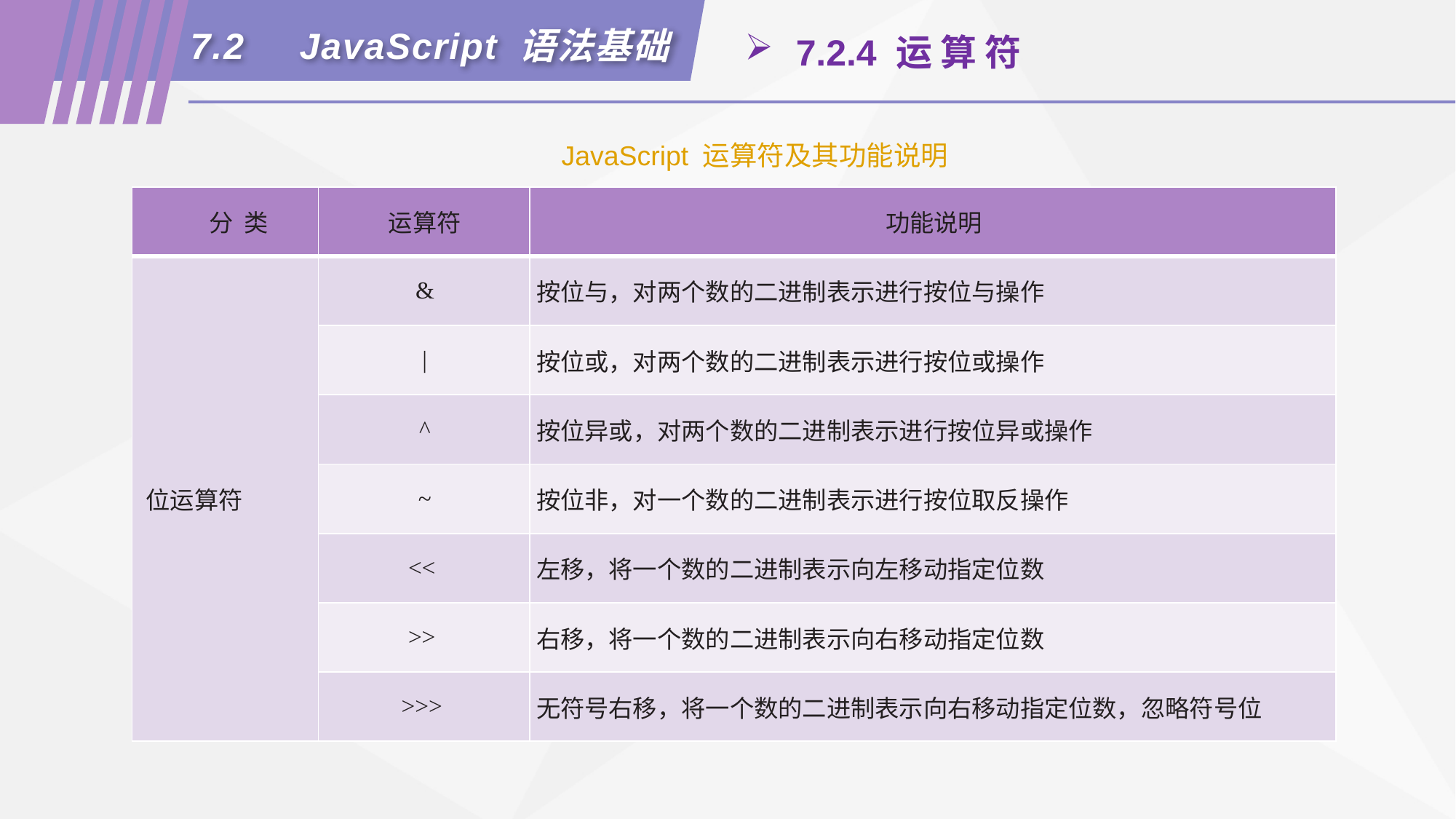

7.2	JavaScript 语法基础
 7.2.4 运 算 符
JavaScript 运算符及其功能说明
| 分 类 | 运算符 | 功能说明 |
| --- | --- | --- |
| 位运算符 | & | 按位与，对两个数的二进制表示进行按位与操作 |
|  | | | 按位或，对两个数的二进制表示进行按位或操作 |
|  | ^ | 按位异或，对两个数的二进制表示进行按位异或操作 |
|  | ~ | 按位非，对一个数的二进制表示进行按位取反操作 |
|  | << | 左移，将一个数的二进制表示向左移动指定位数 |
|  | >> | 右移，将一个数的二进制表示向右移动指定位数 |
|  | >>> | 无符号右移，将一个数的二进制表示向右移动指定位数，忽略符号位 |